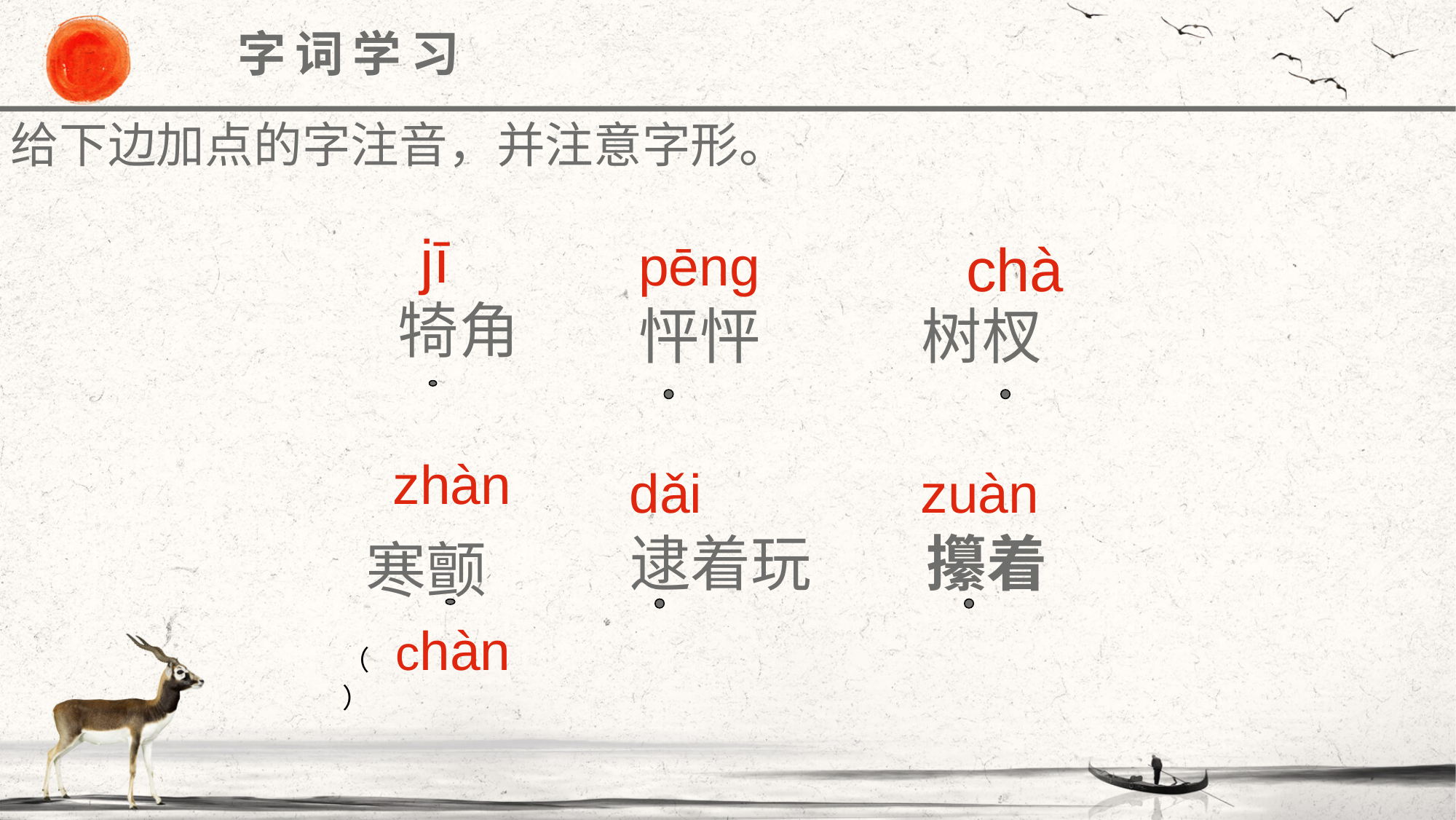

字词学习

给下边加点的字注音，并注意字形。
jī
pēng
chà

犄角
怦怦
树杈

zhàn
dǎi
zuàn
逮着玩
攥着
寒颤

（ chàn ）